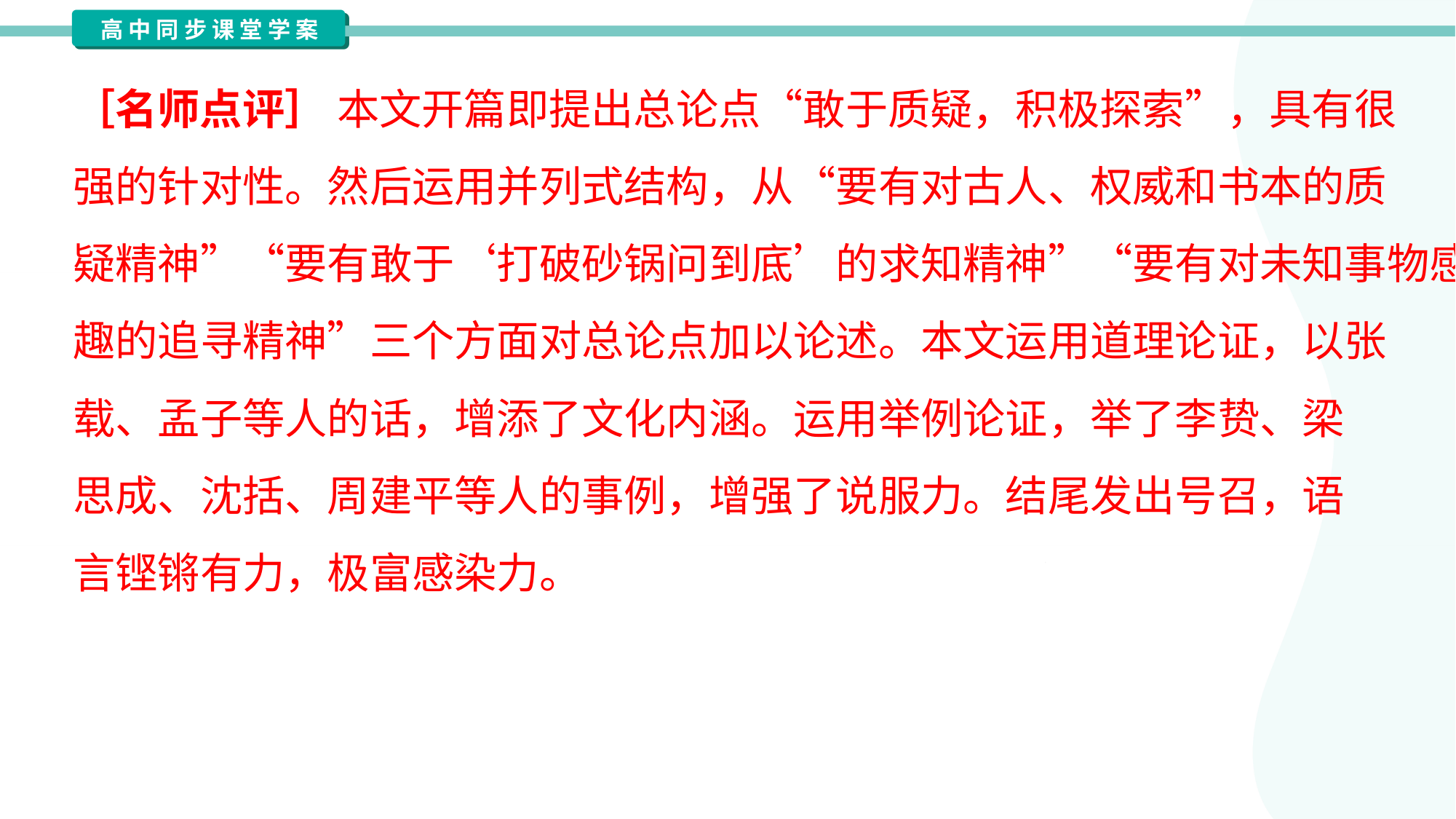

［名师点评］ 本文开篇即提出总论点“敢于质疑，积极探索”，具有很
强的针对性。然后运用并列式结构，从“要有对古人、权威和书本的质
疑精神”“要有敢于‘打破砂锅问到底’的求知精神”“要有对未知事物感兴
趣的追寻精神”三个方面对总论点加以论述。本文运用道理论证，以张
载、孟子等人的话，增添了文化内涵。运用举例论证，举了李贽、梁
思成、沈括、周建平等人的事例，增强了说服力。结尾发出号召，语
言铿锵有力，极富感染力。